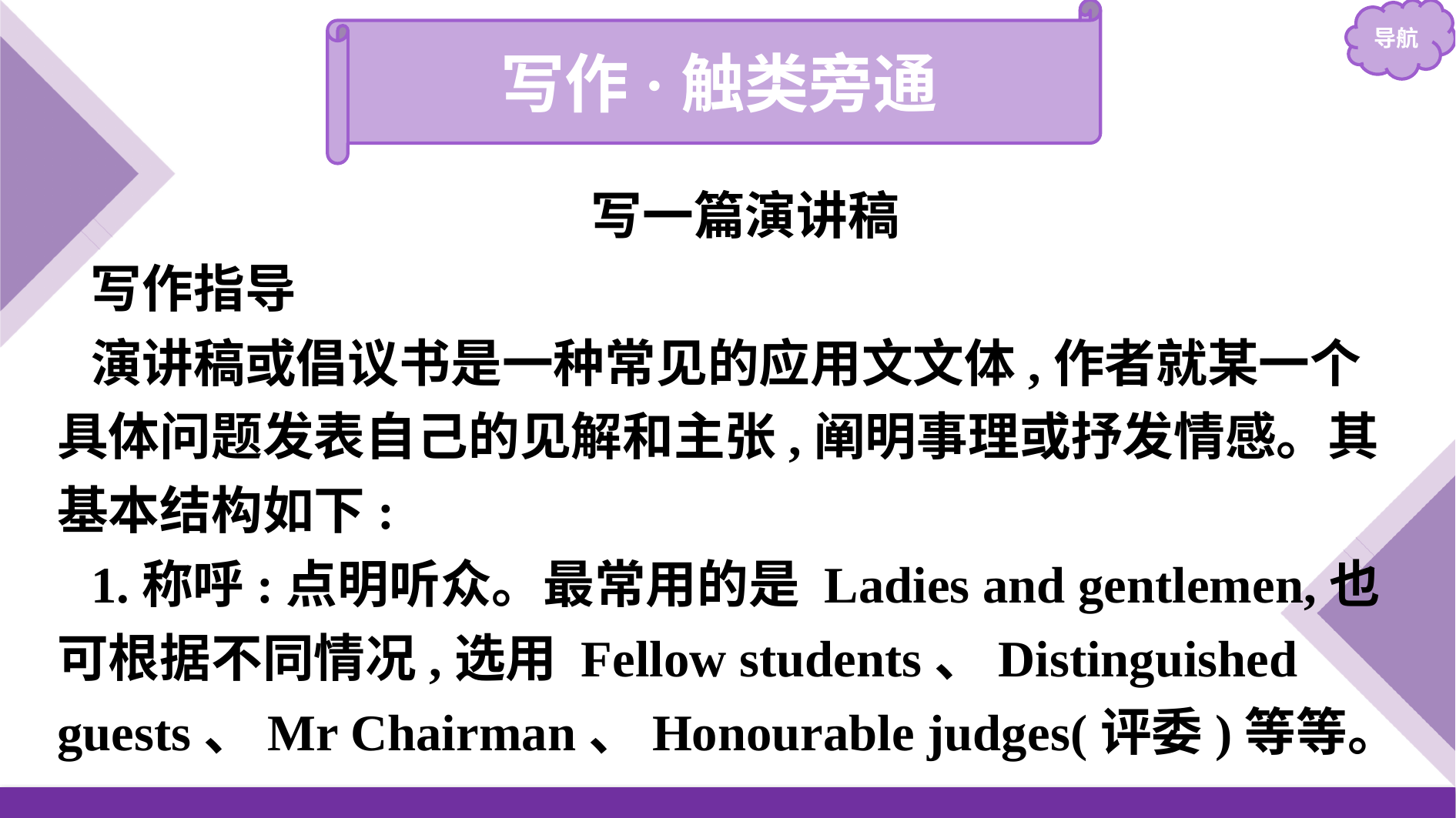

写作·触类旁通
写一篇演讲稿
写作指导
演讲稿或倡议书是一种常见的应用文文体,作者就某一个具体问题发表自己的见解和主张,阐明事理或抒发情感。其基本结构如下:
1.称呼:点明听众。最常用的是 Ladies and gentlemen,也可根据不同情况,选用 Fellow students、Distinguished guests、Mr Chairman、Honourable judges(评委)等等。